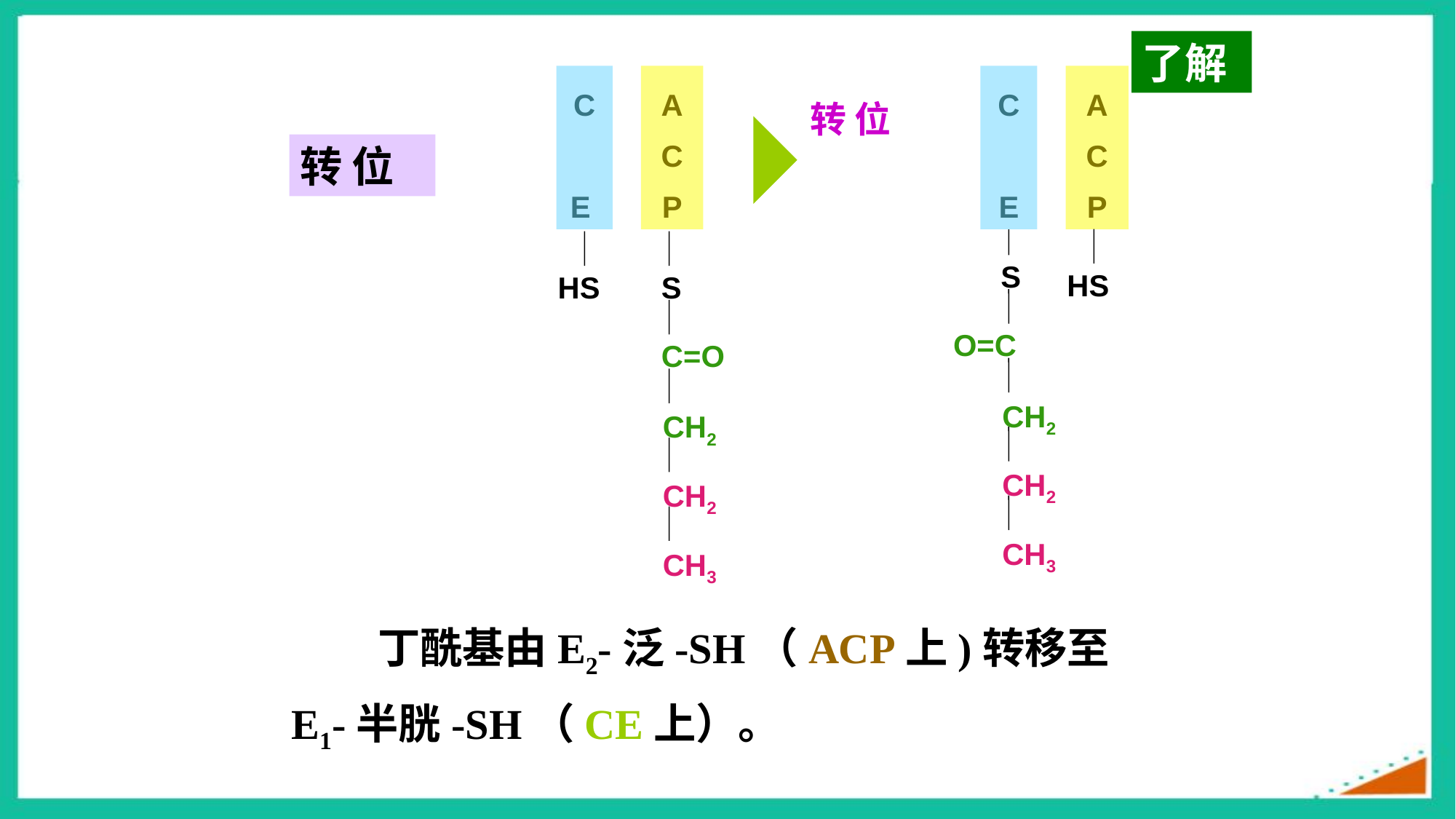

了解
C

E

HS
A
C
P

S

C=O

CH2

CH2

CH3
C

E

S

O=C

CH2

CH2

CH3
A
C
P

HS
转 位

转 位

丁酰基由E2-泛-SH（ACP上)转移至 E1-半胱-SH（CE上）。